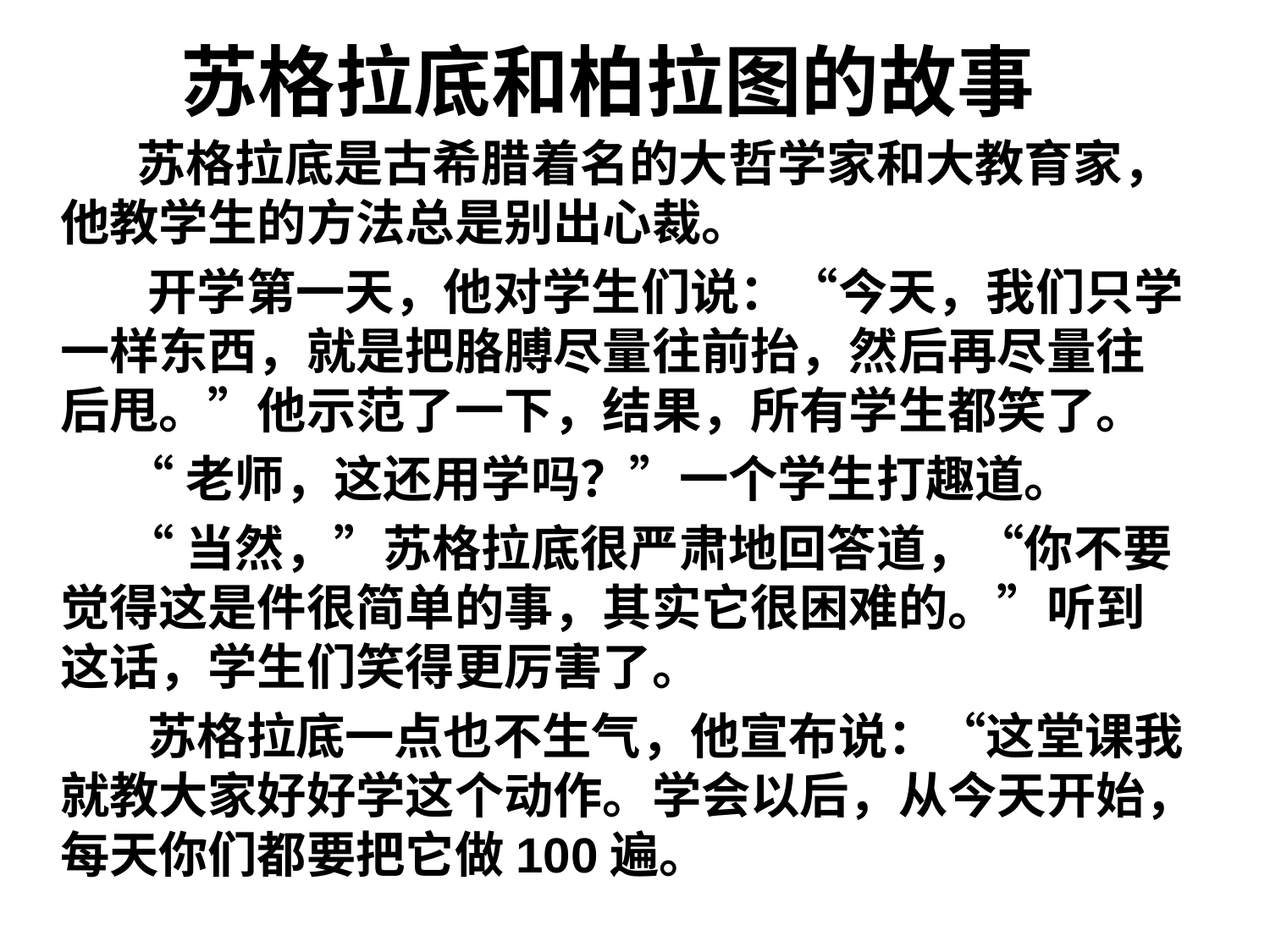

# 苏格拉底和柏拉图的故事
          苏格拉底是古希腊着名的大哲学家和大教育家，他教学生的方法总是别出心裁。
           开学第一天，他对学生们说：“今天，我们只学一样东西，就是把胳膊尽量往前抬，然后再尽量往后甩。”他示范了一下，结果，所有学生都笑了。
          “老师，这还用学吗？”一个学生打趣道。
          “当然，”苏格拉底很严肃地回答道，“你不要觉得这是件很简单的事，其实它很困难的。”听到这话，学生们笑得更厉害了。
           苏格拉底一点也不生气，他宣布说：“这堂课我就教大家好好学这个动作。学会以后，从今天开始，每天你们都要把它做100遍。